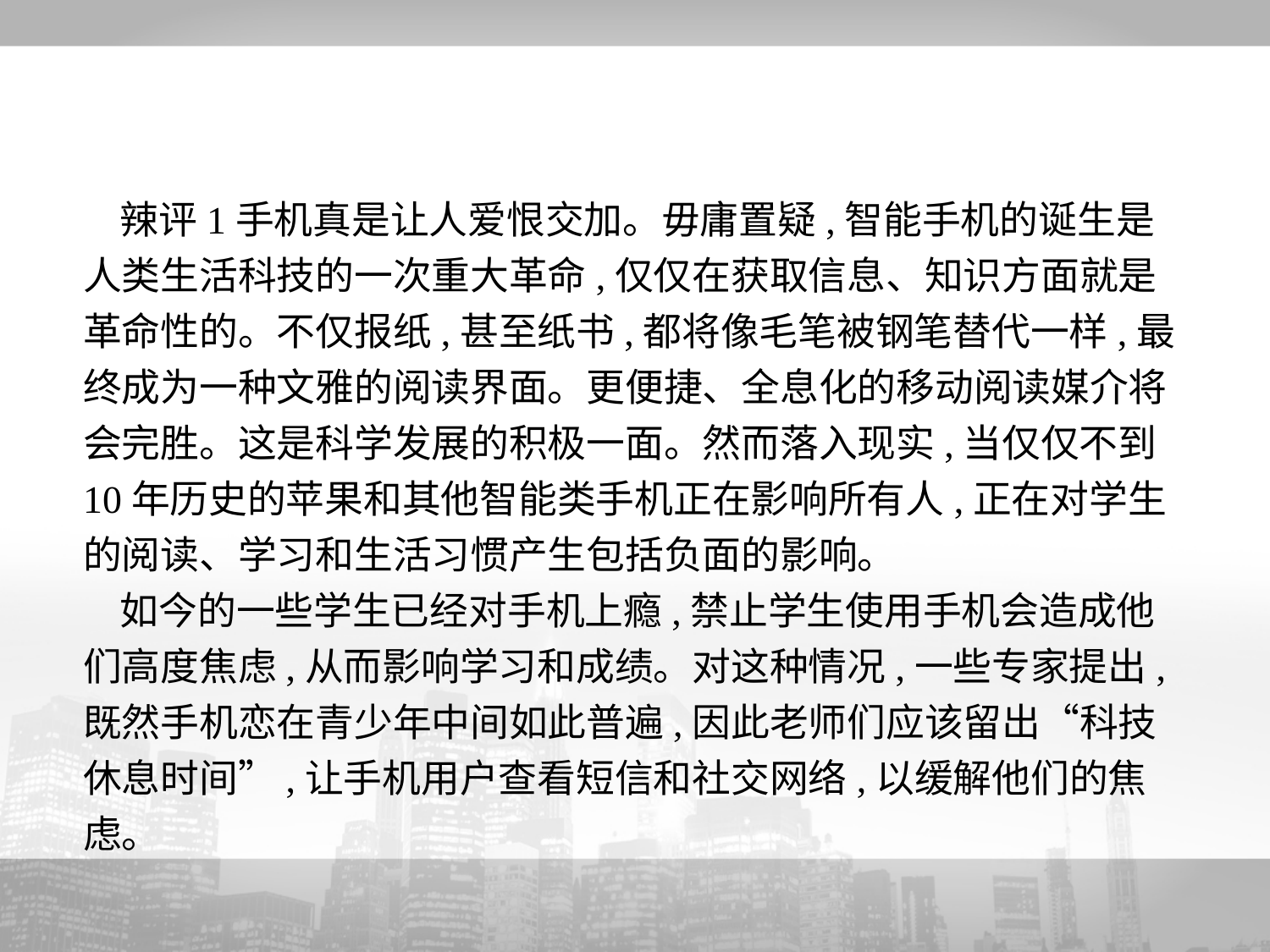

辣评1手机真是让人爱恨交加。毋庸置疑,智能手机的诞生是人类生活科技的一次重大革命,仅仅在获取信息、知识方面就是革命性的。不仅报纸,甚至纸书,都将像毛笔被钢笔替代一样,最终成为一种文雅的阅读界面。更便捷、全息化的移动阅读媒介将会完胜。这是科学发展的积极一面。然而落入现实,当仅仅不到10年历史的苹果和其他智能类手机正在影响所有人,正在对学生的阅读、学习和生活习惯产生包括负面的影响。
如今的一些学生已经对手机上瘾,禁止学生使用手机会造成他们高度焦虑,从而影响学习和成绩。对这种情况,一些专家提出,既然手机恋在青少年中间如此普遍,因此老师们应该留出“科技休息时间”,让手机用户查看短信和社交网络,以缓解他们的焦虑。